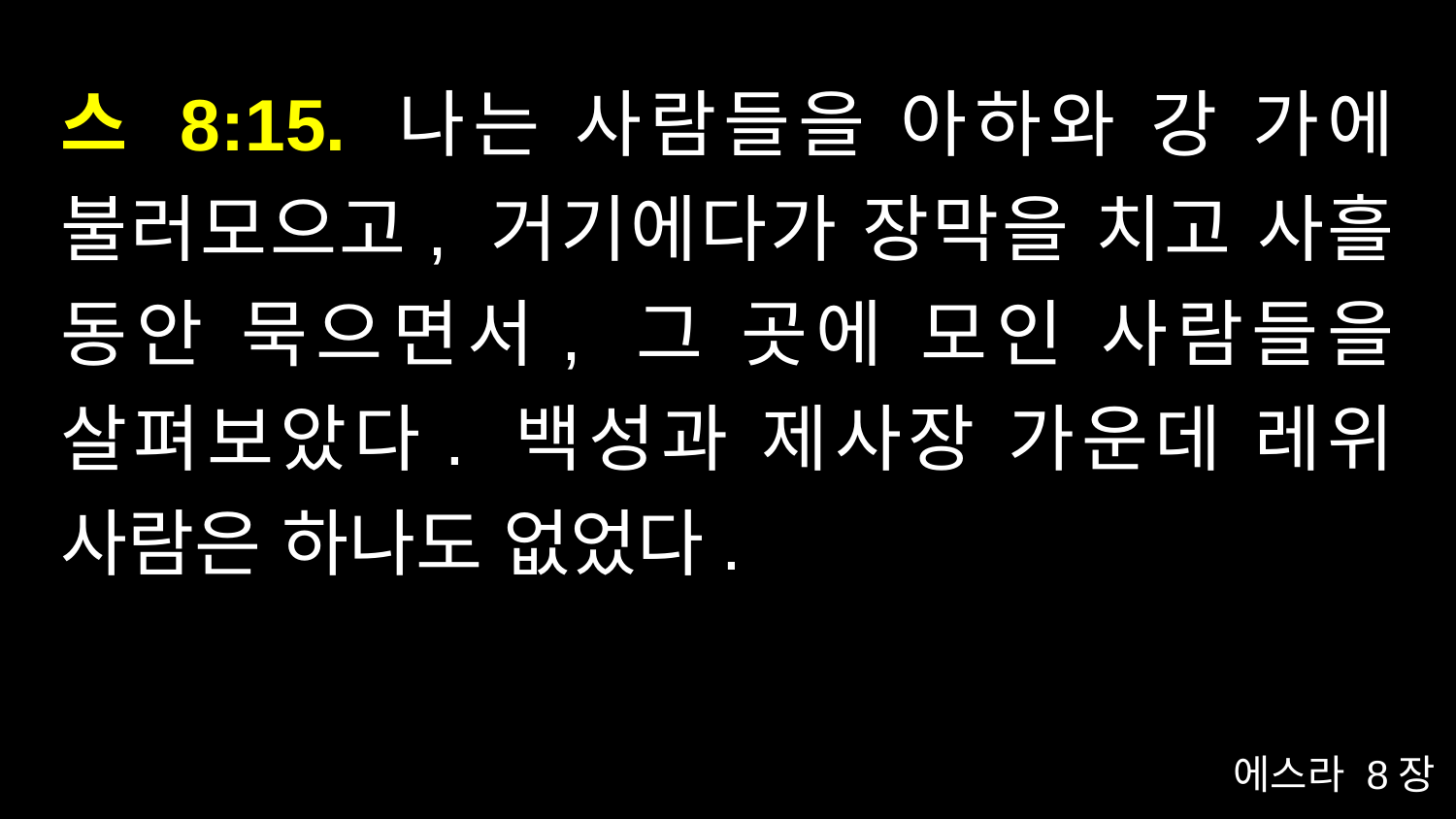

# 스 8:15. 나는 사람들을 아하와 강 가에 불러모으고, 거기에다가 장막을 치고 사흘 동안 묵으면서, 그 곳에 모인 사람들을 살펴보았다. 백성과 제사장 가운데 레위 사람은 하나도 없었다.
에스라 8장